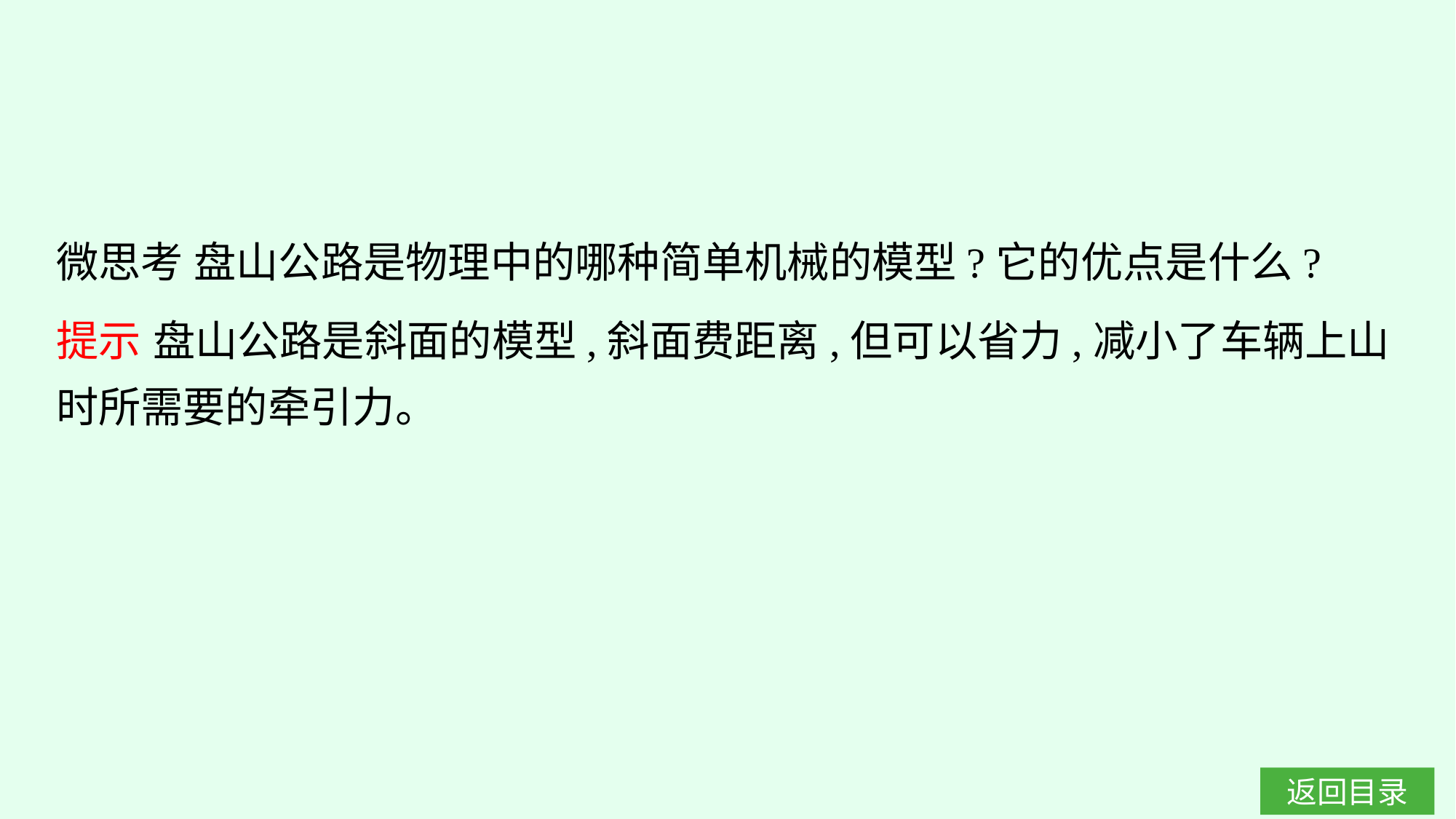

微思考 盘山公路是物理中的哪种简单机械的模型?它的优点是什么?
提示 盘山公路是斜面的模型,斜面费距离,但可以省力,减小了车辆上山时所需要的牵引力。